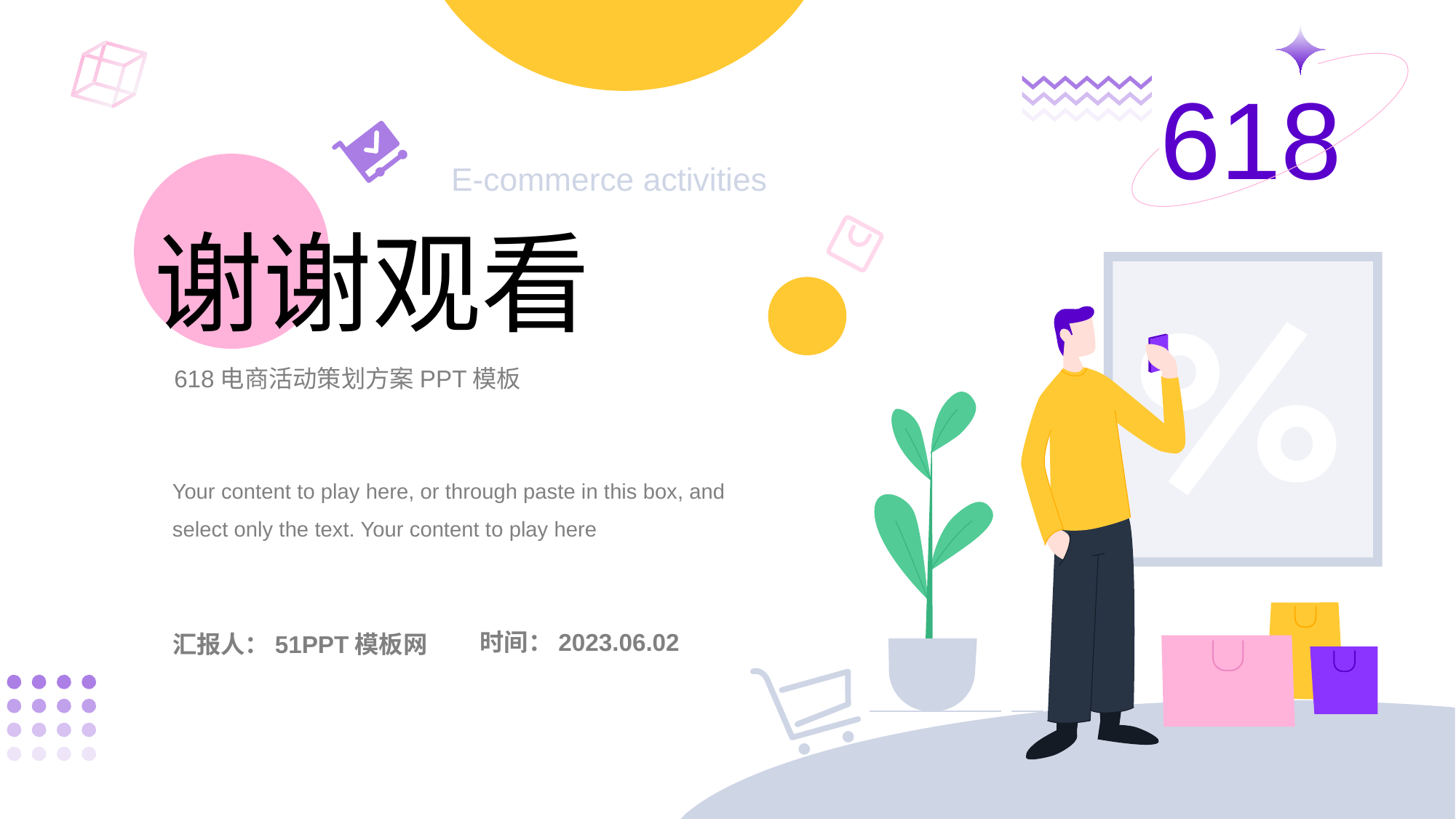

618

E-commerce activities
谢谢观看

618电商活动策划方案PPT模板
Your content to play here, or through paste in this box, and select only the text. Your content to play here
时间：2023.06.02
汇报人：51PPT模板网